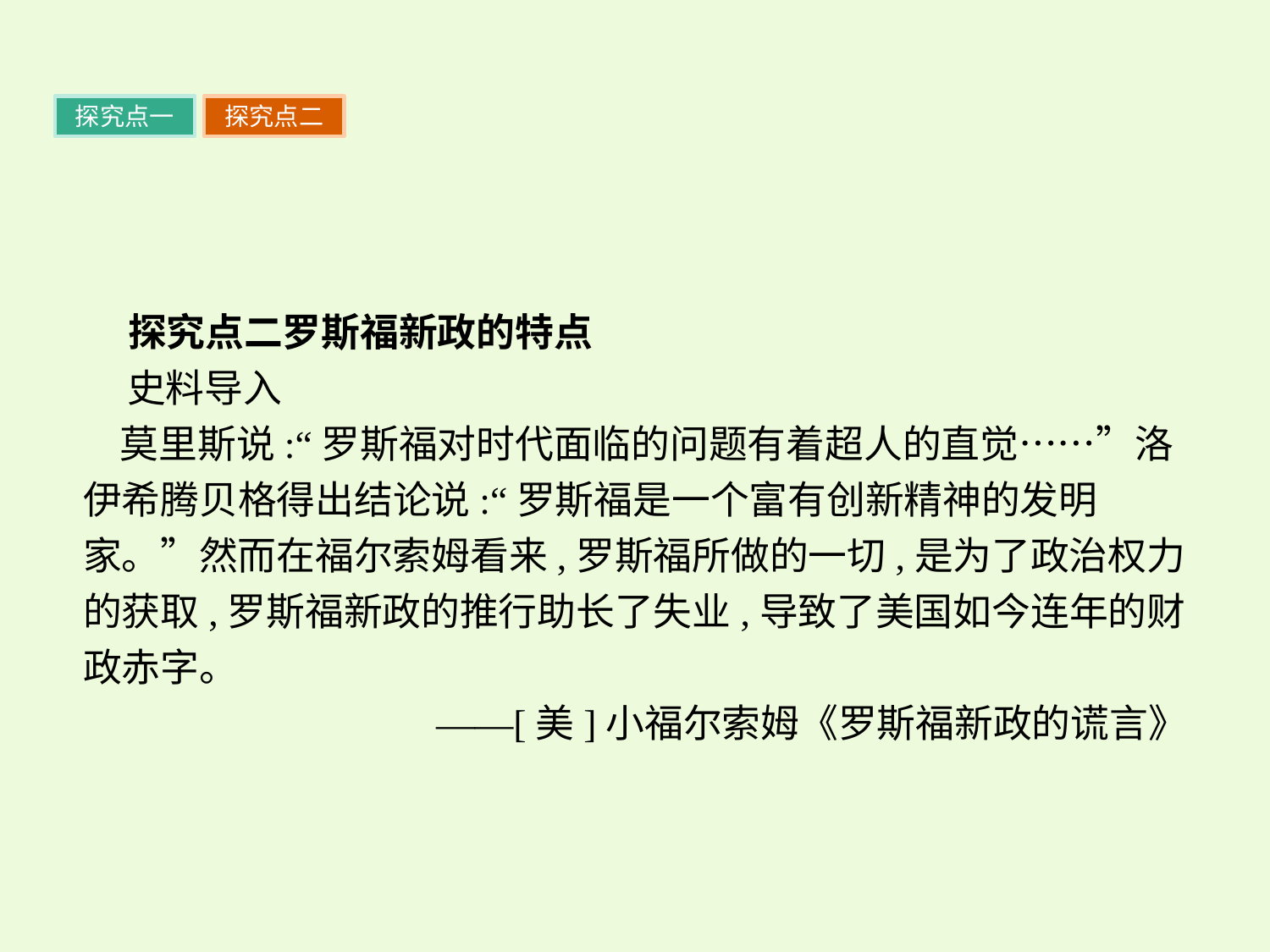

探究点一
探究点二
    探究点二罗斯福新政的特点
    史料导入
莫里斯说:“罗斯福对时代面临的问题有着超人的直觉……”洛伊希腾贝格得出结论说:“罗斯福是一个富有创新精神的发明家。”然而在福尔索姆看来,罗斯福所做的一切,是为了政治权力的获取,罗斯福新政的推行助长了失业,导致了美国如今连年的财政赤字。
——[美]小福尔索姆《罗斯福新政的谎言》